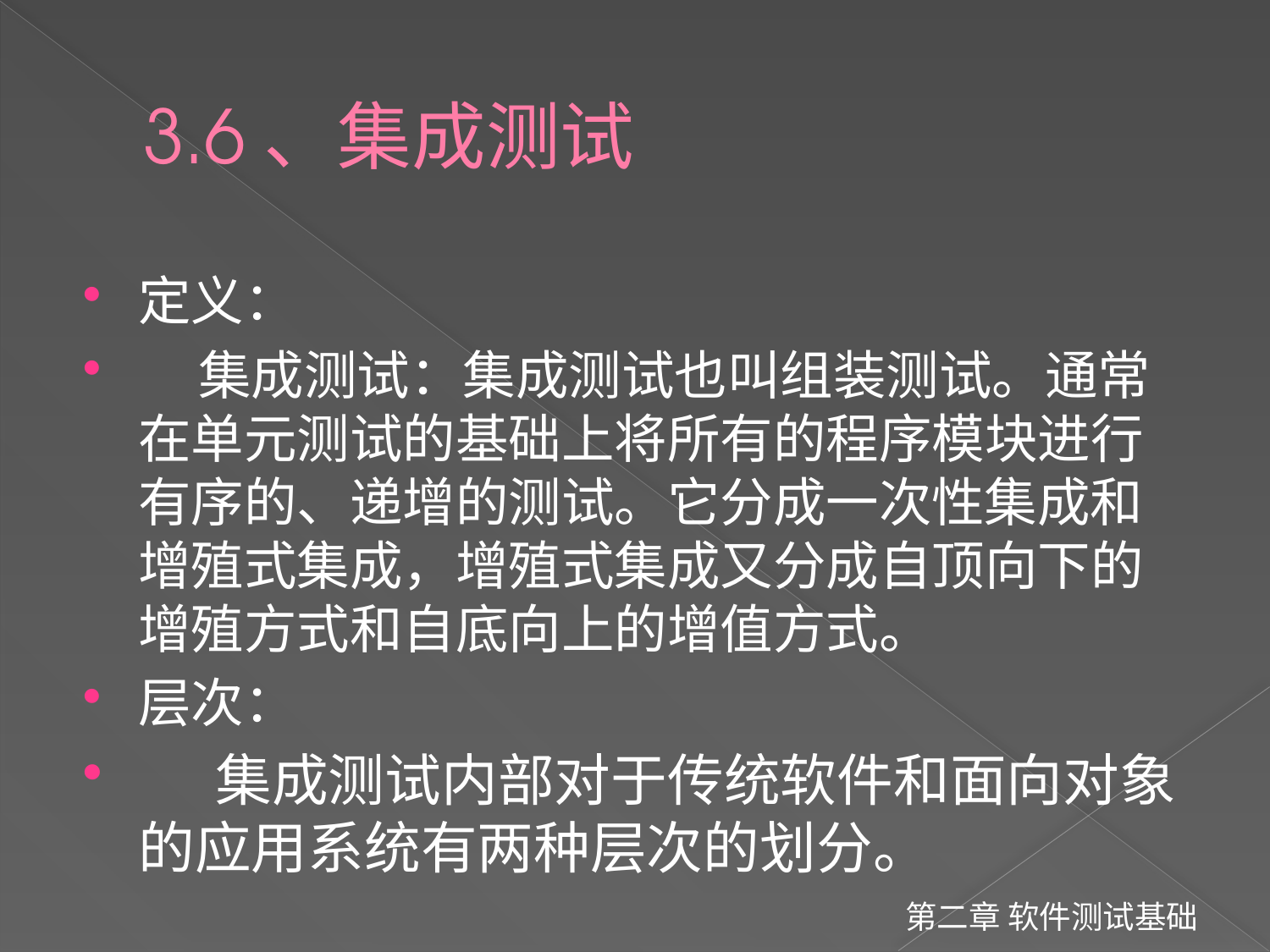

# 3.6、集成测试
定义：
    集成测试：集成测试也叫组装测试。通常在单元测试的基础上将所有的程序模块进行有序的、递增的测试。它分成一次性集成和增殖式集成，增殖式集成又分成自顶向下的增殖方式和自底向上的增值方式。
层次：
     集成测试内部对于传统软件和面向对象的应用系统有两种层次的划分。